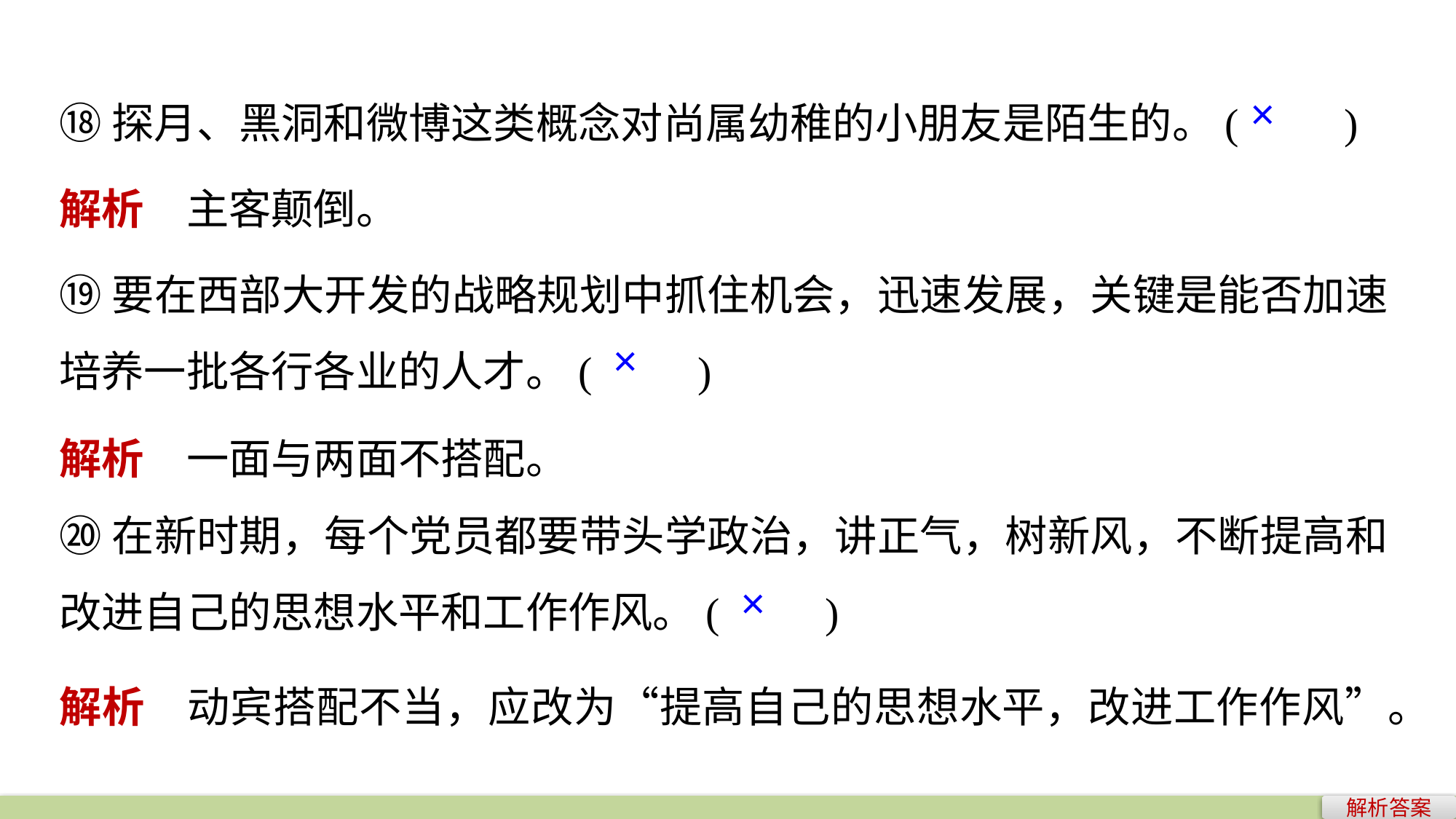

⑱探月、黑洞和微博这类概念对尚属幼稚的小朋友是陌生的。(　　)
×
解析　主客颠倒。
⑲要在西部大开发的战略规划中抓住机会，迅速发展，关键是能否加速培养一批各行各业的人才。(　　)
×
解析　一面与两面不搭配。
⑳在新时期，每个党员都要带头学政治，讲正气，树新风，不断提高和改进自己的思想水平和工作作风。(　　)
×
解析　动宾搭配不当，应改为“提高自己的思想水平，改进工作作风”。

解析答案